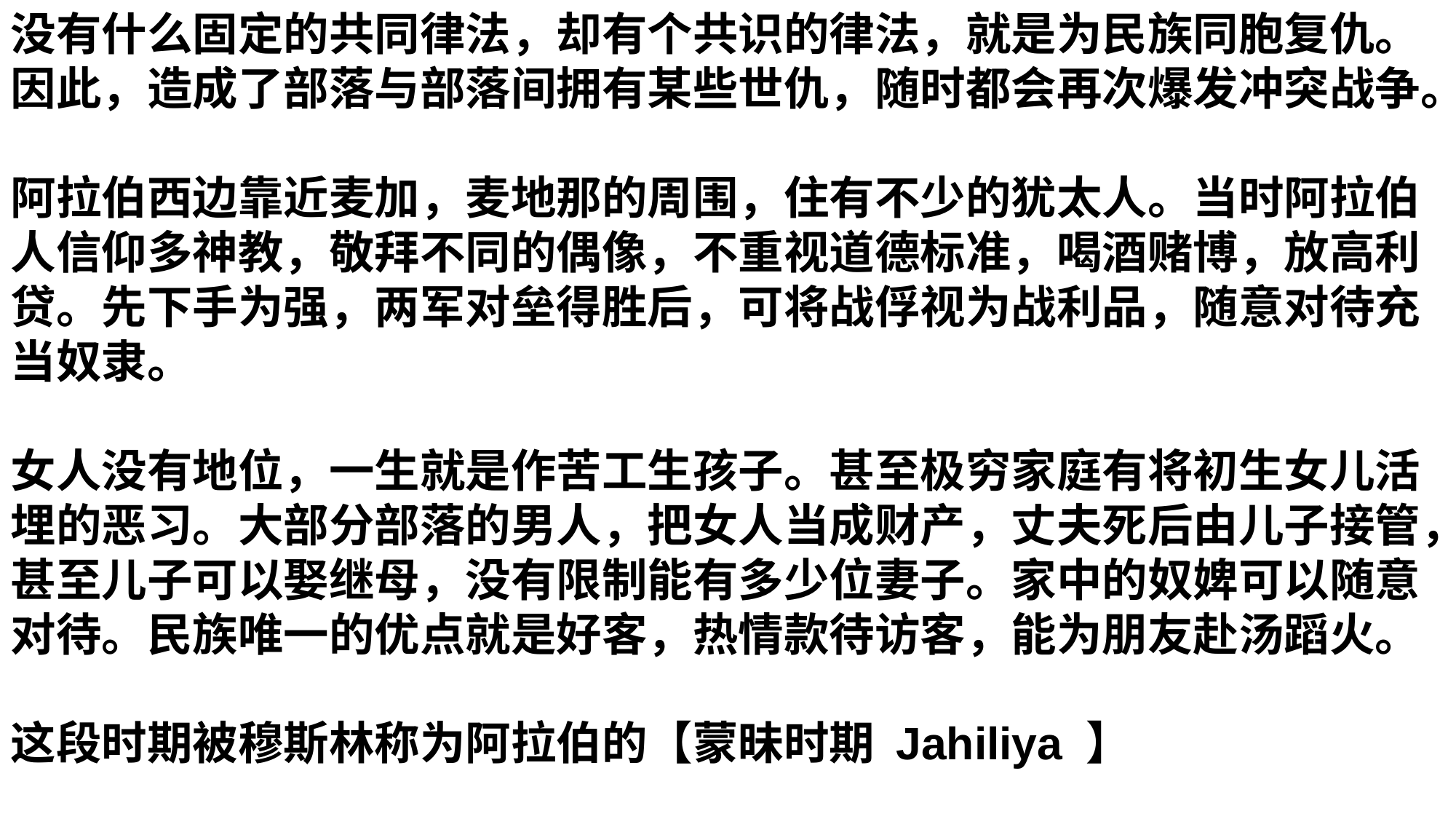

没有什么固定的共同律法，却有个共识的律法，就是为民族同胞复仇。因此，造成了部落与部落间拥有某些世仇，随时都会再次爆发冲突战争。

阿拉伯西边靠近麦加，麦地那的周围，住有不少的犹太人。当时阿拉伯人信仰多神教，敬拜不同的偶像，不重视道德标准，喝酒赌博，放高利贷。先下手为强，两军对垒得胜后，可将战俘视为战利品，随意对待充当奴隶。

女人没有地位，一生就是作苦工生孩子。甚至极穷家庭有将初生女儿活埋的恶习。大部分部落的男人，把女人当成财产，丈夫死后由儿子接管，甚至儿子可以娶继母，没有限制能有多少位妻子。家中的奴婢可以随意对待。民族唯一的优点就是好客，热情款待访客，能为朋友赴汤蹈火。

这段时期被穆斯林称为阿拉伯的【蒙昧时期 Jahiliya 】